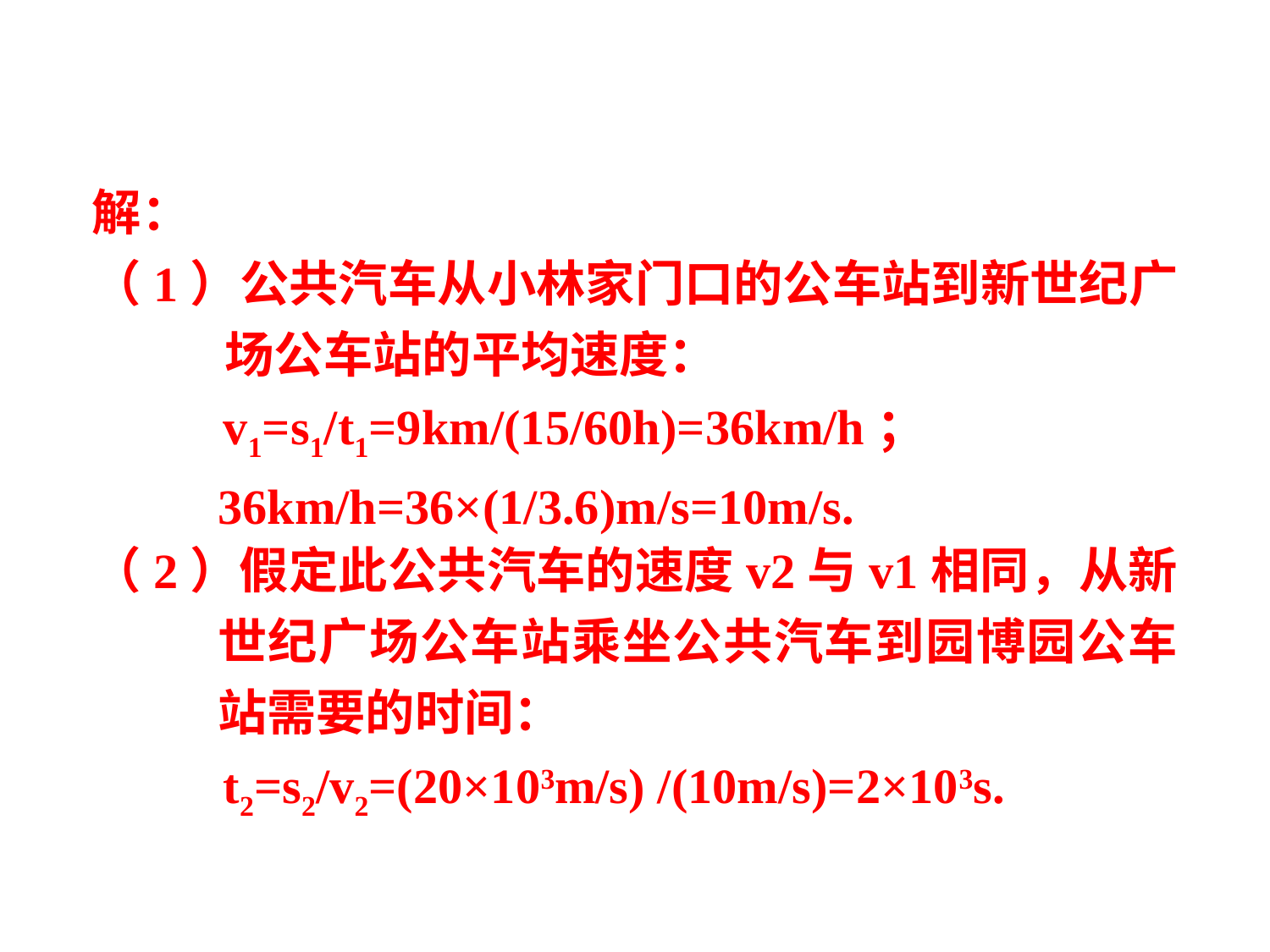

解：
（1）公共汽车从小林家门口的公车站到新世纪广场公车站的平均速度：
v1=s1/t1=9km/(15/60h)=36km/h；
36km/h=36×(1/3.6)m/s=10m/s.
（2）假定此公共汽车的速度v2与v1相同，从新世纪广场公车站乘坐公共汽车到园博园公车站需要的时间：
t2=s2/v2=(20×103m/s) /(10m/s)=2×103s.